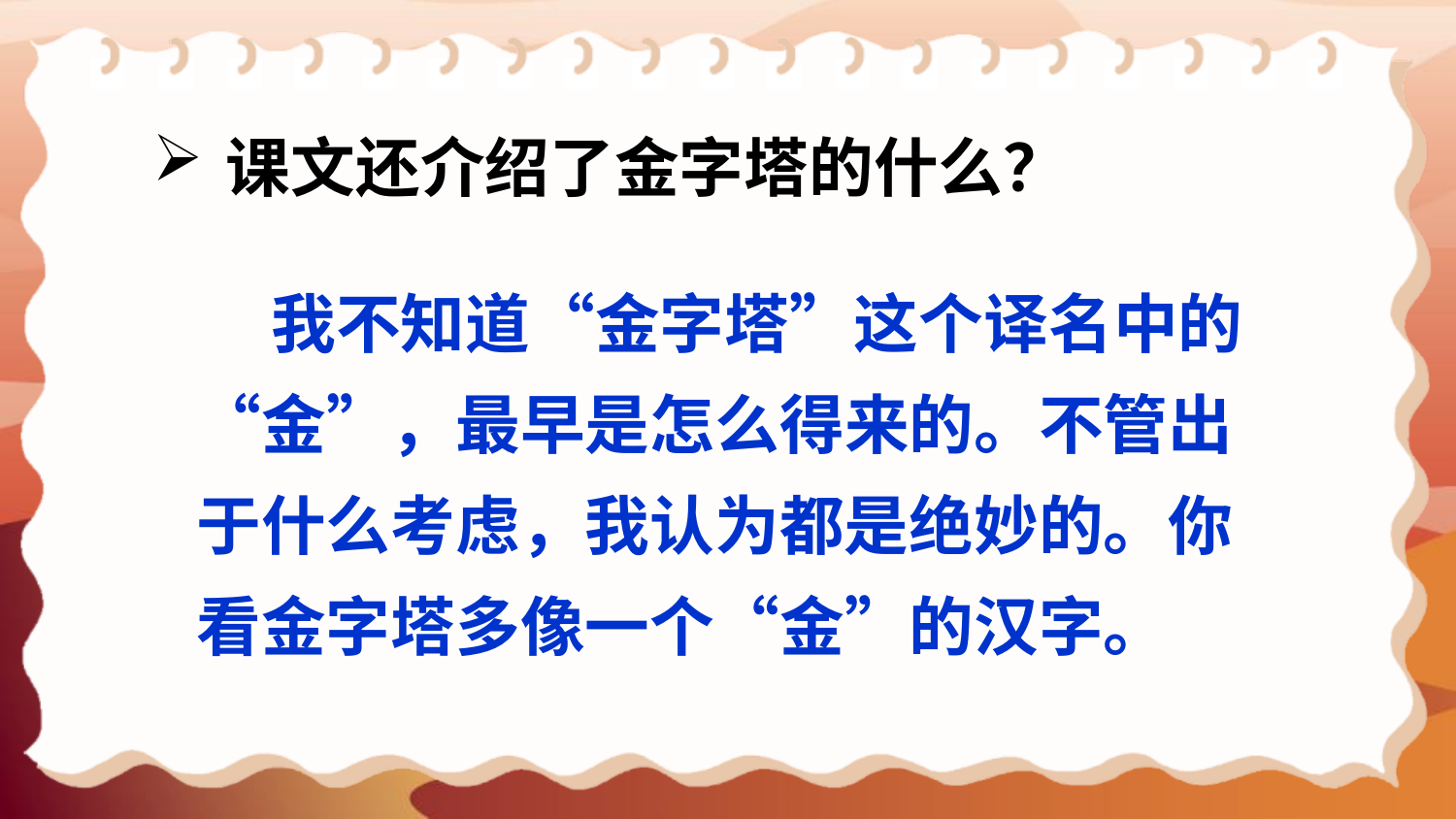

课文还介绍了金字塔的什么？
    我不知道“金字塔”这个译名中的“金”，最早是怎么得来的。不管出于什么考虑，我认为都是绝妙的。你看金字塔多像一个“金”的汉字。